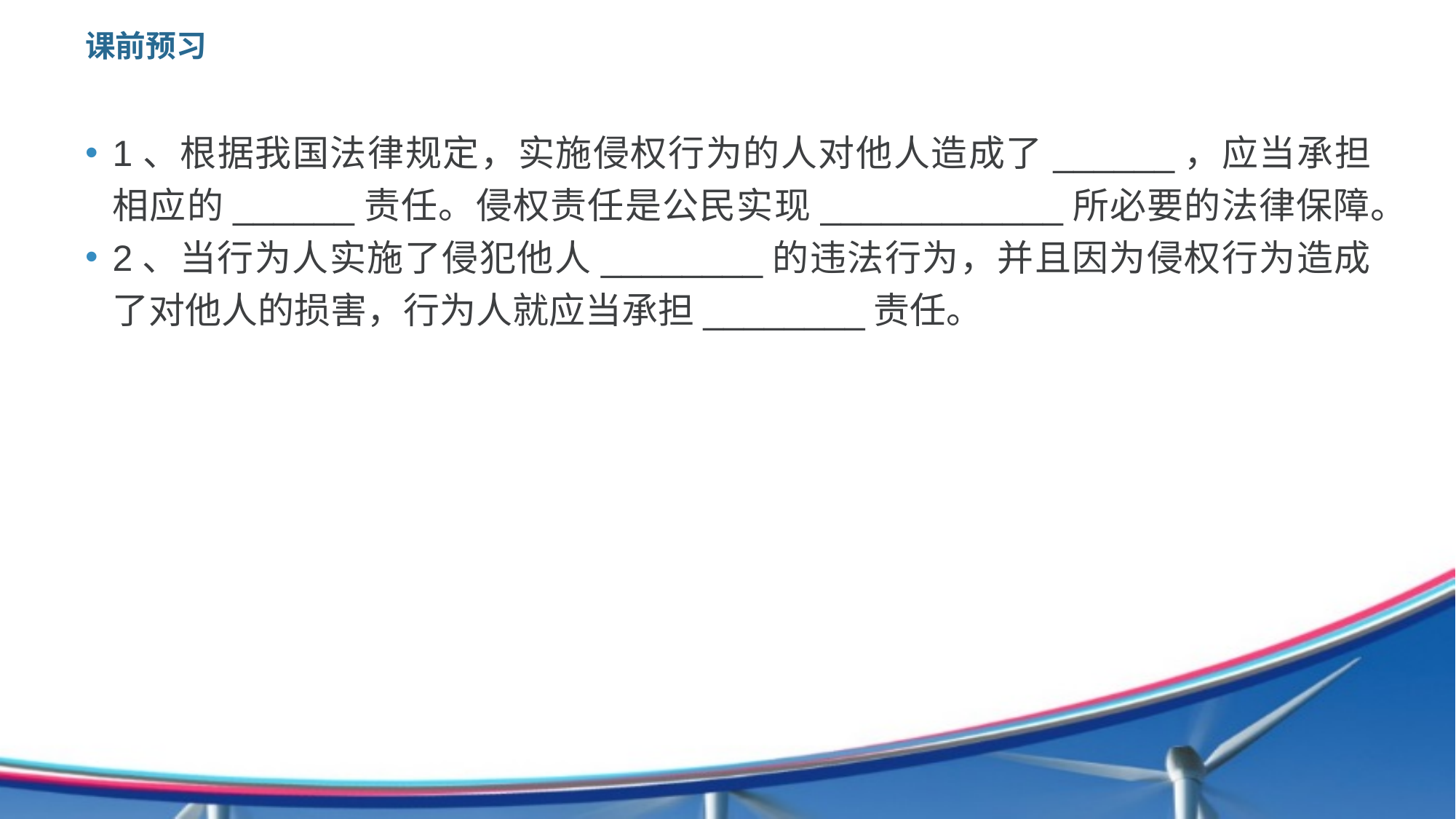

# 课前预习
1、根据我国法律规定，实施侵权行为的人对他人造成了______，应当承担相应的______责任。侵权责任是公民实现____________所必要的法律保障。
2、当行为人实施了侵犯他人________的违法行为，并且因为侵权行为造成了对他人的损害，行为人就应当承担________责任。